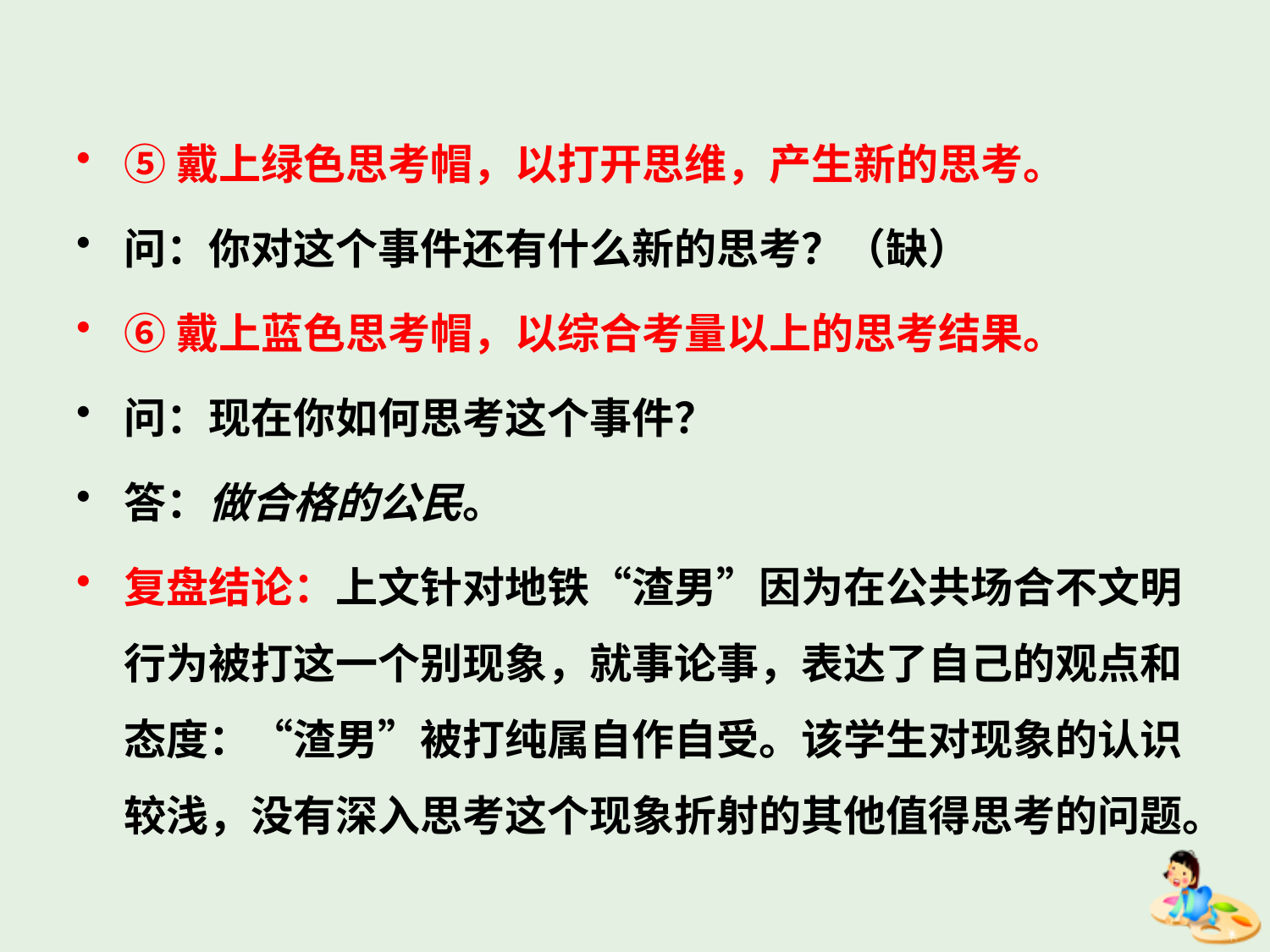

⑤戴上绿色思考帽，以打开思维，产生新的思考。
问：你对这个事件还有什么新的思考？（缺）
⑥戴上蓝色思考帽，以综合考量以上的思考结果。
问：现在你如何思考这个事件？
答：做合格的公民。
复盘结论：上文针对地铁“渣男”因为在公共场合不文明行为被打这一个别现象，就事论事，表达了自己的观点和态度：“渣男”被打纯属自作自受。该学生对现象的认识较浅，没有深入思考这个现象折射的其他值得思考的问题。